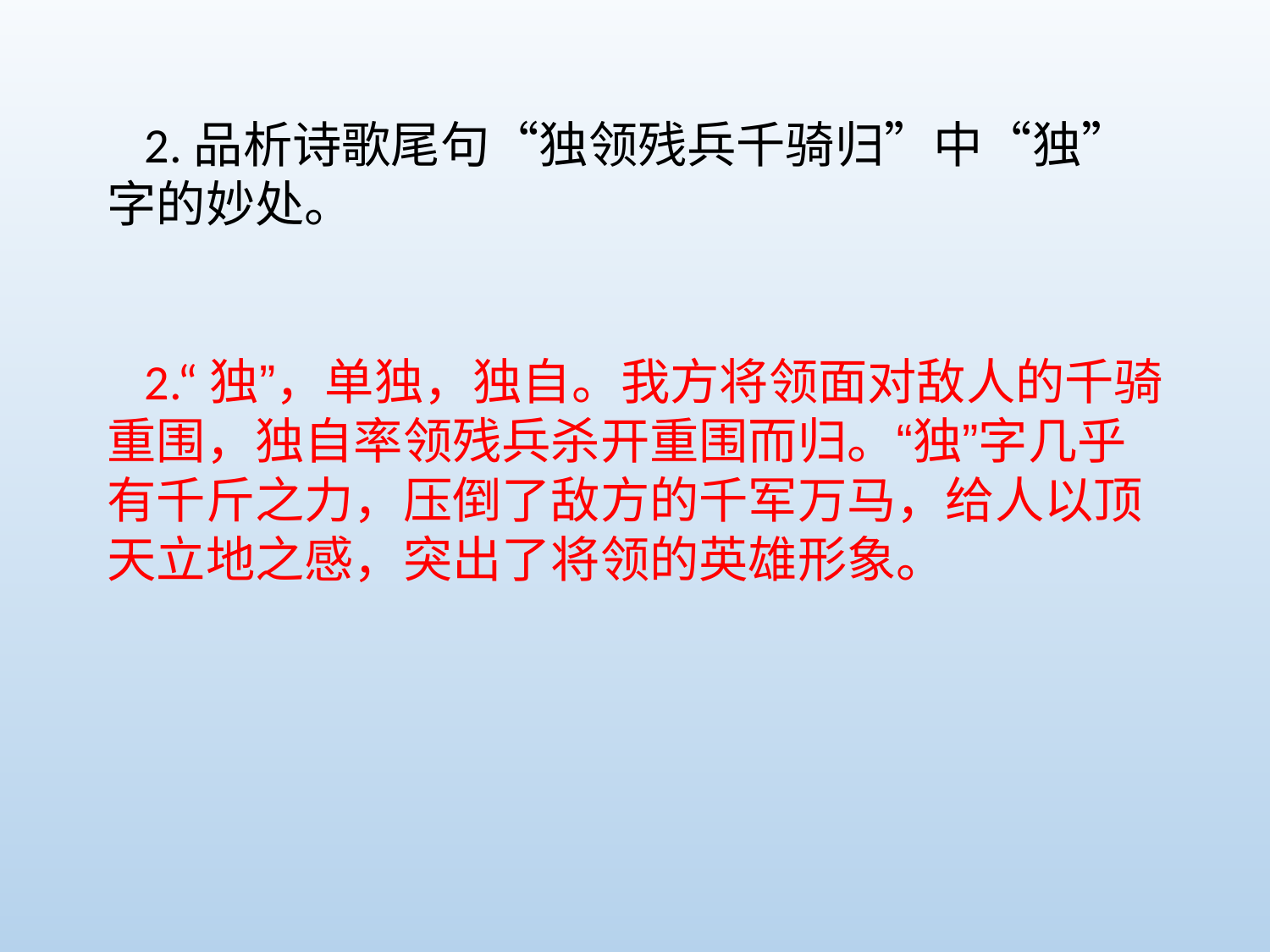

2.品析诗歌尾句“独领残兵千骑归”中“独”字的妙处。

2.“独”，单独，独自。我方将领面对敌人的千骑重围，独自率领残兵杀开重围而归。“独”字几乎有千斤之力，压倒了敌方的千军万马，给人以顶天立地之感，突出了将领的英雄形象。